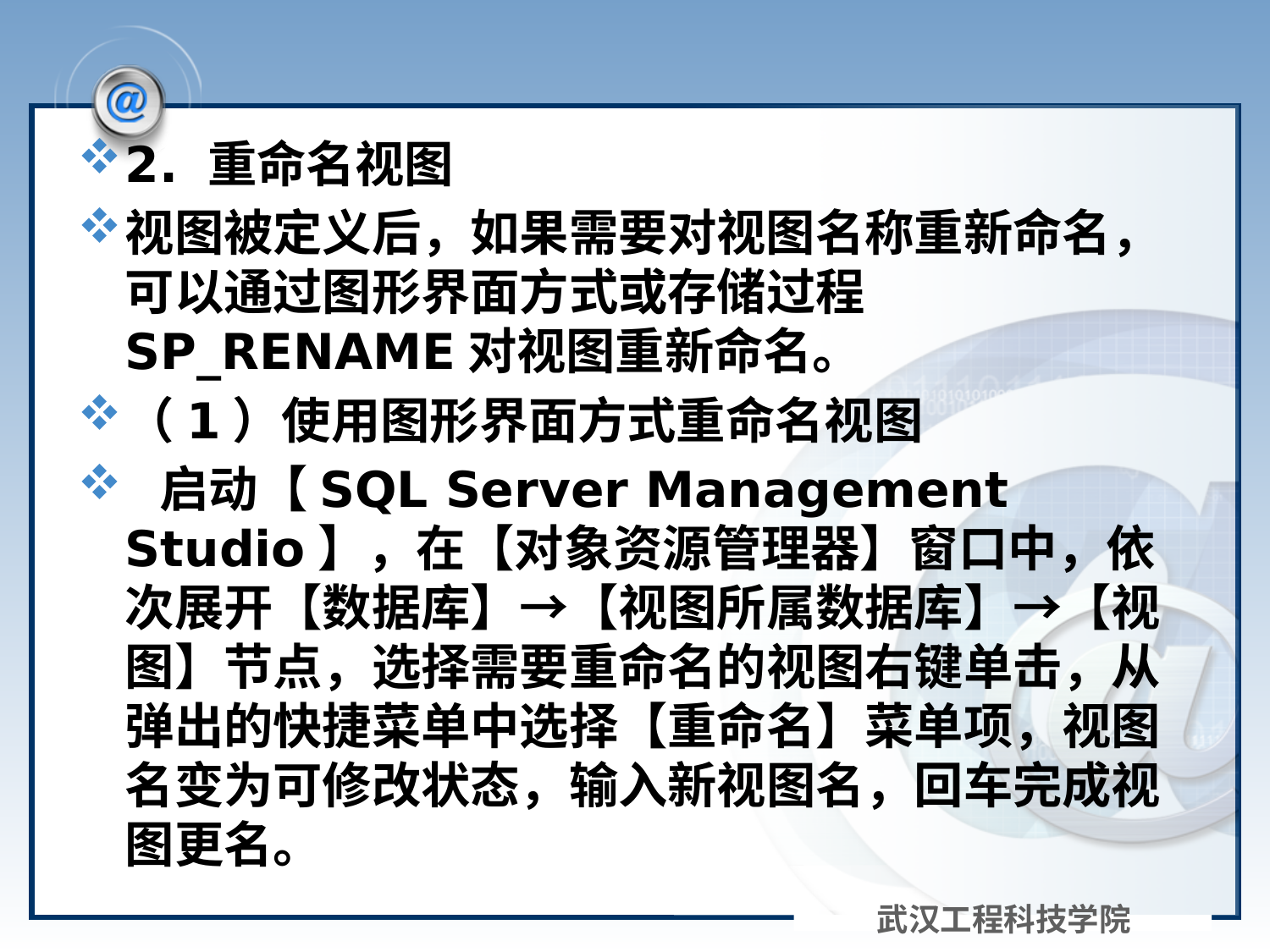

#
2. 重命名视图
视图被定义后，如果需要对视图名称重新命名，可以通过图形界面方式或存储过程SP_RENAME对视图重新命名。
（1）使用图形界面方式重命名视图
  启动【SQL Server Management Studio】，在【对象资源管理器】窗口中，依次展开【数据库】→【视图所属数据库】→【视图】节点，选择需要重命名的视图右键单击，从弹出的快捷菜单中选择【重命名】菜单项，视图名变为可修改状态，输入新视图名，回车完成视图更名。

武汉工程科技学院